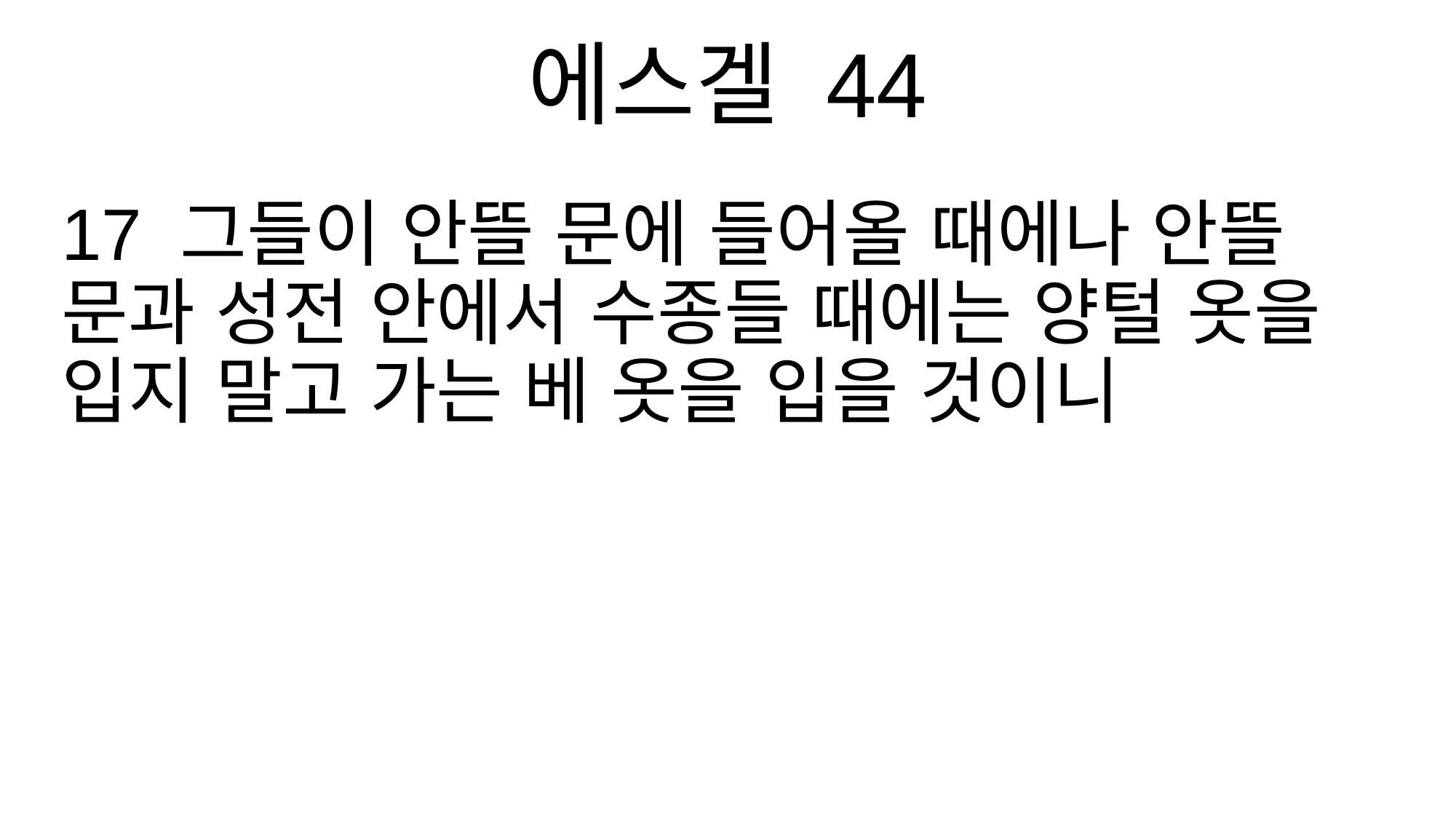

에스겔 44
17 그들이 안뜰 문에 들어올 때에나 안뜰 문과 성전 안에서 수종들 때에는 양털 옷을 입지 말고 가는 베 옷을 입을 것이니